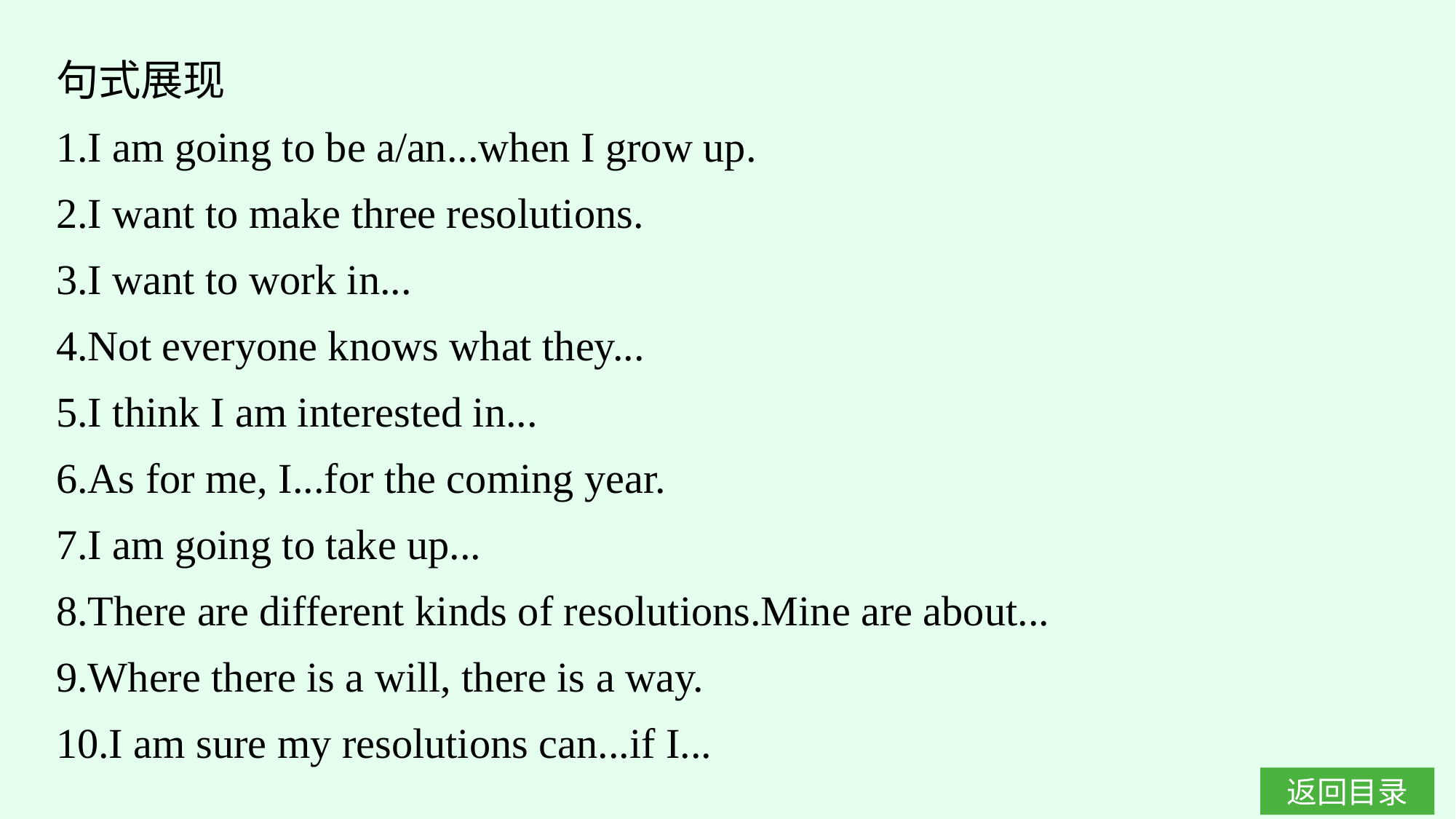

句式展现
1.I am going to be a/an...when I grow up.
2.I want to make three resolutions.
3.I want to work in...
4.Not everyone knows what they...
5.I think I am interested in...
6.As for me, I...for the coming year.
7.I am going to take up...
8.There are different kinds of resolutions.Mine are about...
9.Where there is a will, there is a way.
10.I am sure my resolutions can...if I...